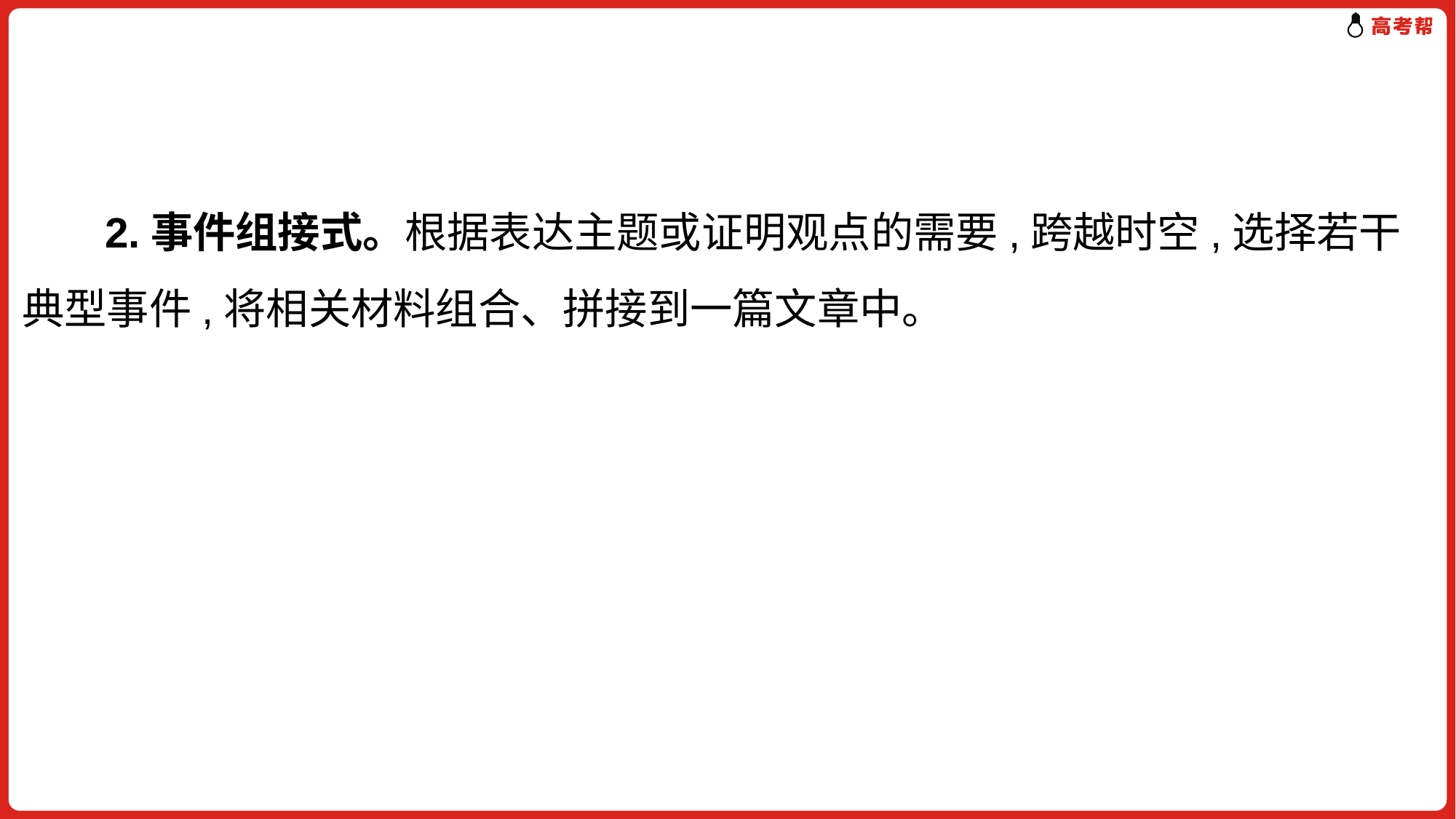

2.事件组接式。根据表达主题或证明观点的需要,跨越时空,选择若干典型事件,将相关材料组合、拼接到一篇文章中。